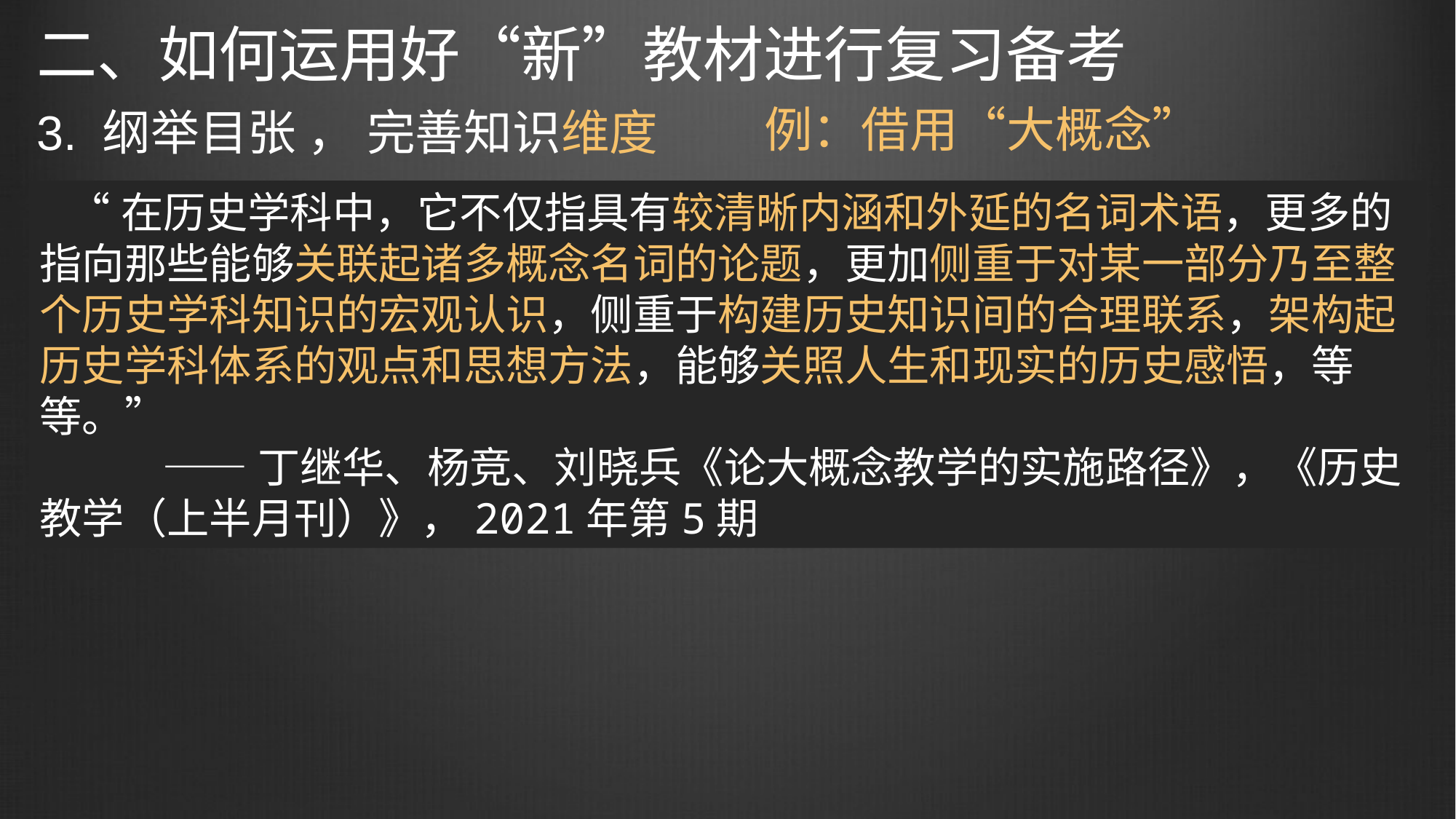

二、如何运用好“新”教材进行复习备考
例：借用“大概念”
3. 纲举目张 ， 完善知识维度
   “在历史学科中，它不仅指具有较清晰内涵和外延的名词术语，更多的指向那些能够关联起诸多概念名词的论题，更加侧重于对某一部分乃至整个历史学科知识的宏观认识，侧重于构建历史知识间的合理联系，架构起历史学科体系的观点和思想方法，能够关照人生和现实的历史感悟，等等。”
             ——丁继华、杨竞、刘晓兵《论大概念教学的实施路径》，《历史教学（上半月刊）》，2021年第5期